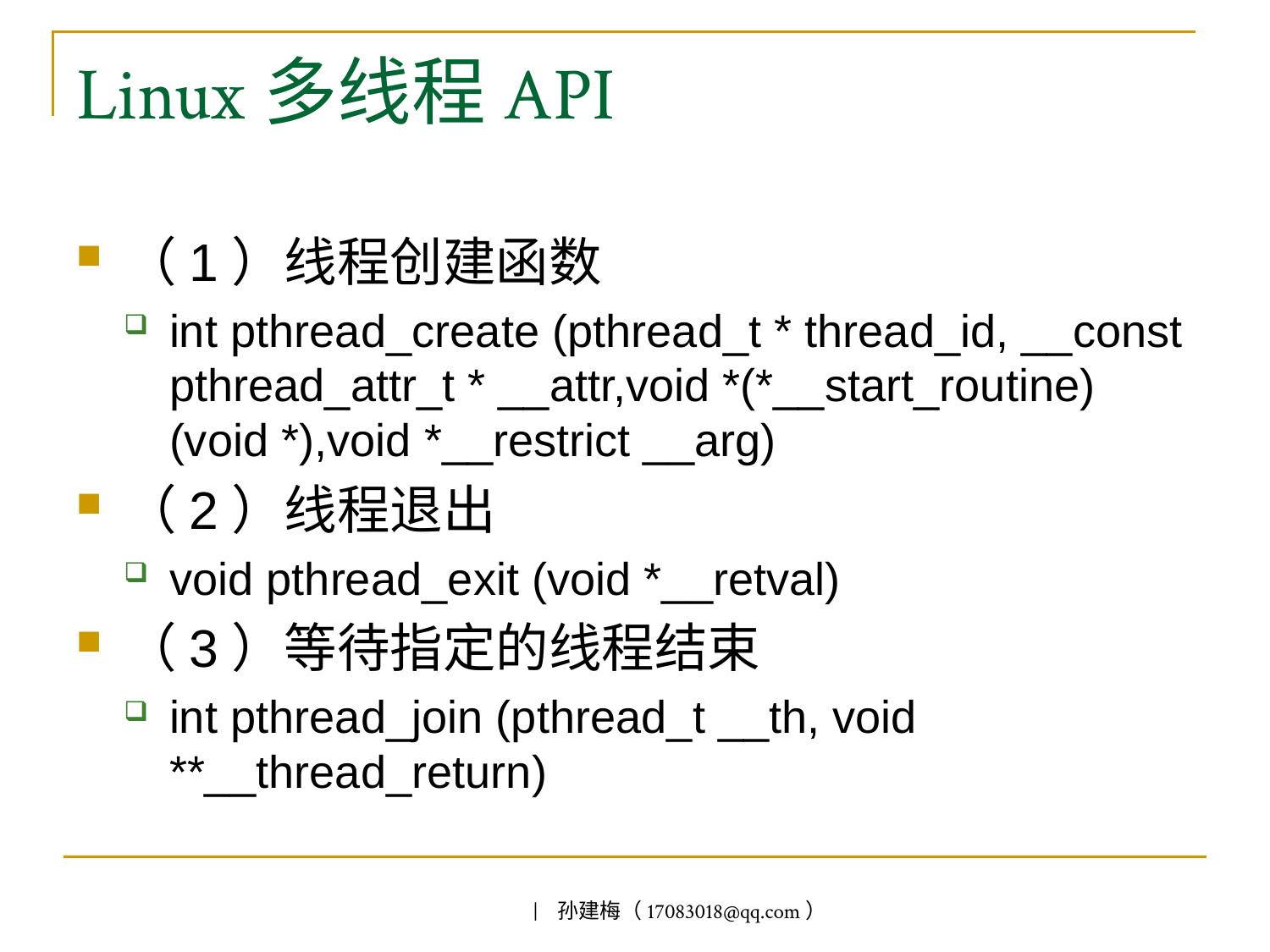

# Linux多线程API
（1）线程创建函数
int pthread_create (pthread_t * thread_id, __const pthread_attr_t * __attr,void *(*__start_routine) (void *),void *__restrict __arg)
（2）线程退出
void pthread_exit (void *__retval)
（3）等待指定的线程结束
int pthread_join (pthread_t __th, void **__thread_return)

|   孙建梅（17083018@qq.com）

26